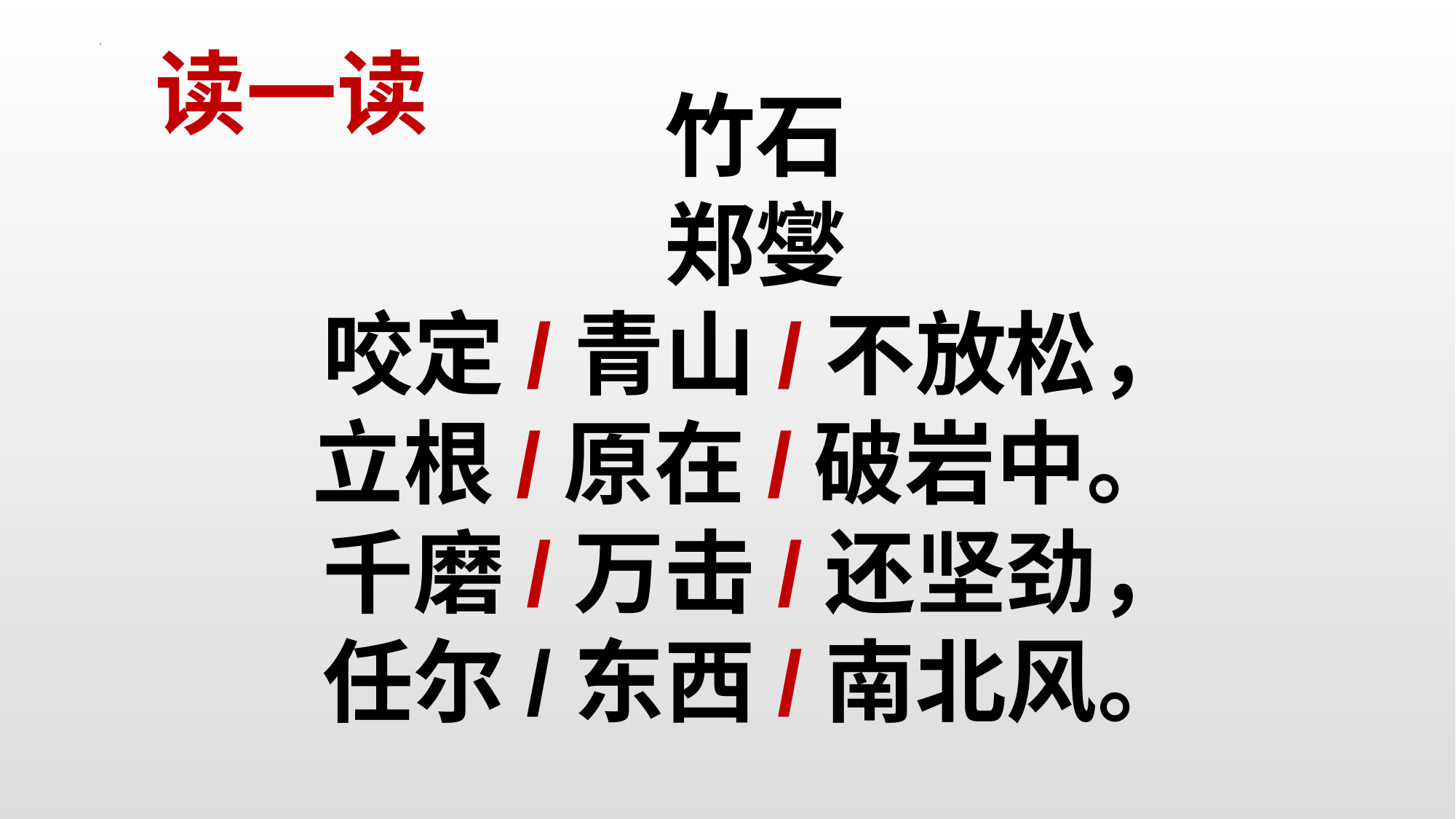

读一读
竹石
郑燮
咬定/青山/不放松，
立根/原在/破岩中。
千磨/万击/还坚劲，
任尔/东西/南北风。